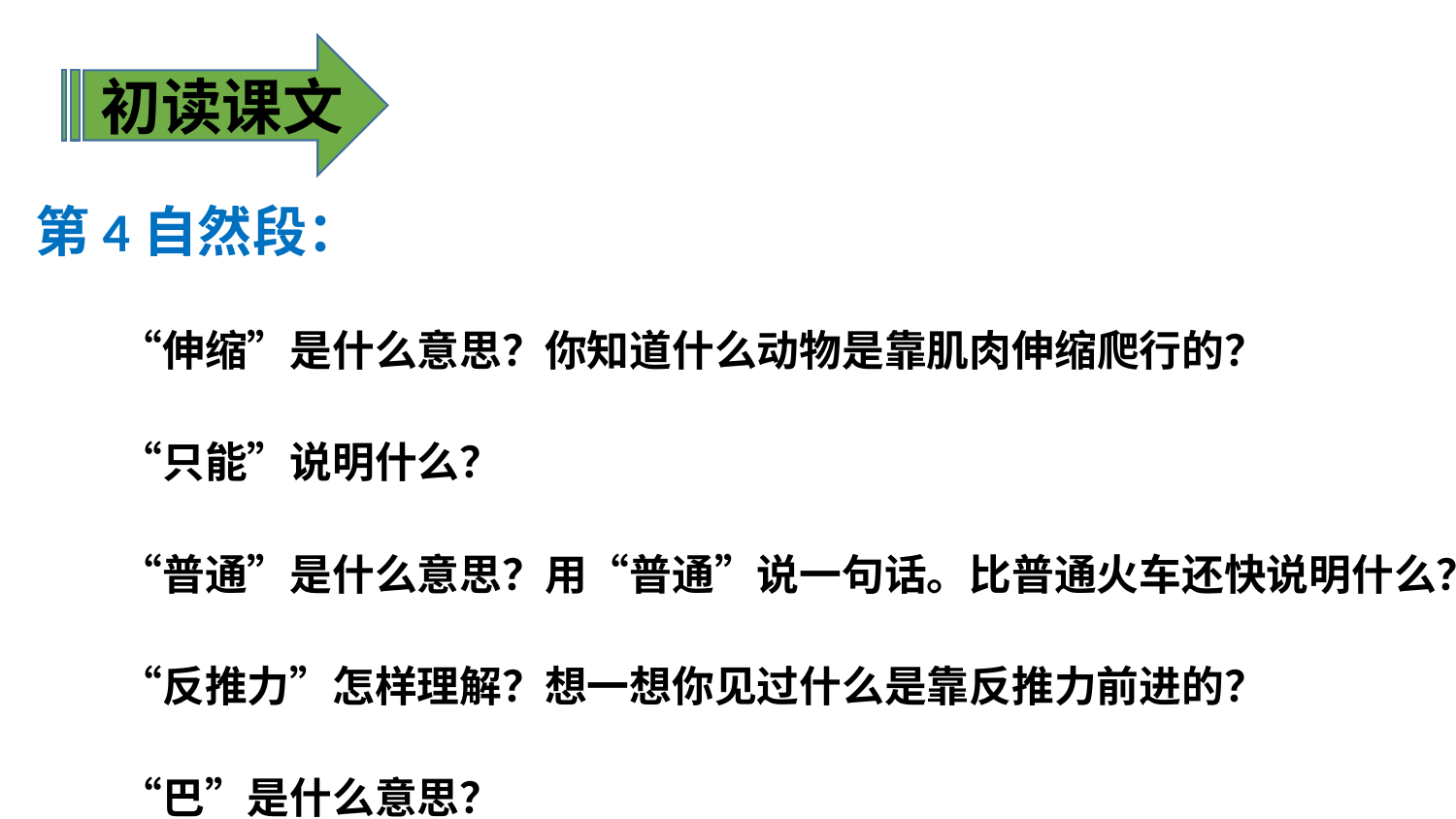

初读课文
第4自然段：
　　“伸缩”是什么意思？你知道什么动物是靠肌肉伸缩爬行的？
　　“只能”说明什么？
　　“普通”是什么意思？用“普通”说一句话。比普通火车还快说明什么？
　　“反推力”怎样理解？想一想你见过什么是靠反推力前进的？
　　“巴”是什么意思？